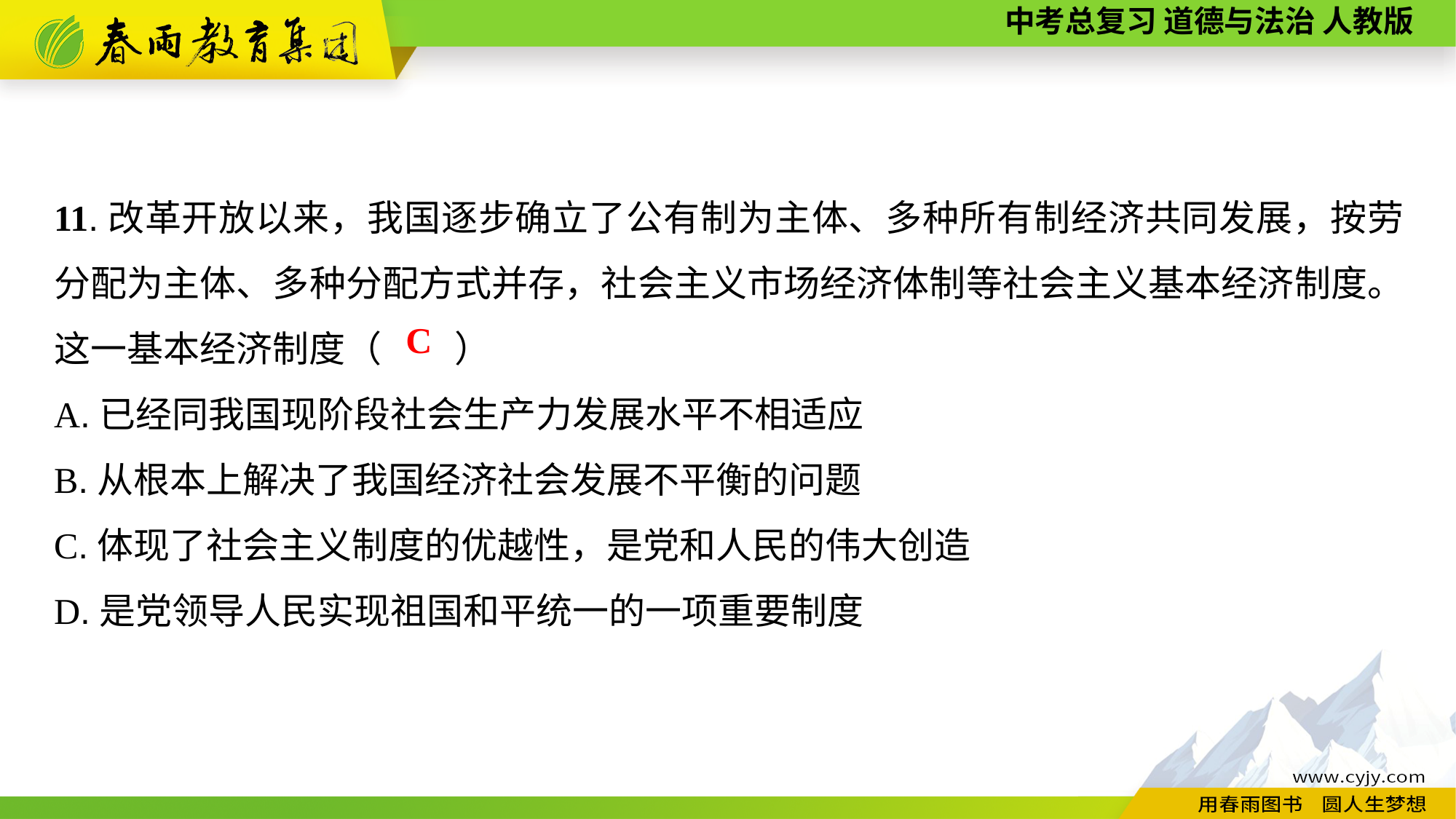

11.改革开放以来，我国逐步确立了公有制为主体、多种所有制经济共同发展，按劳分配为主体、多种分配方式并存，社会主义市场经济体制等社会主义基本经济制度。这一基本经济制度（　　）
A.已经同我国现阶段社会生产力发展水平不相适应
B.从根本上解决了我国经济社会发展不平衡的问题
C.体现了社会主义制度的优越性，是党和人民的伟大创造
D.是党领导人民实现祖国和平统一的一项重要制度
C